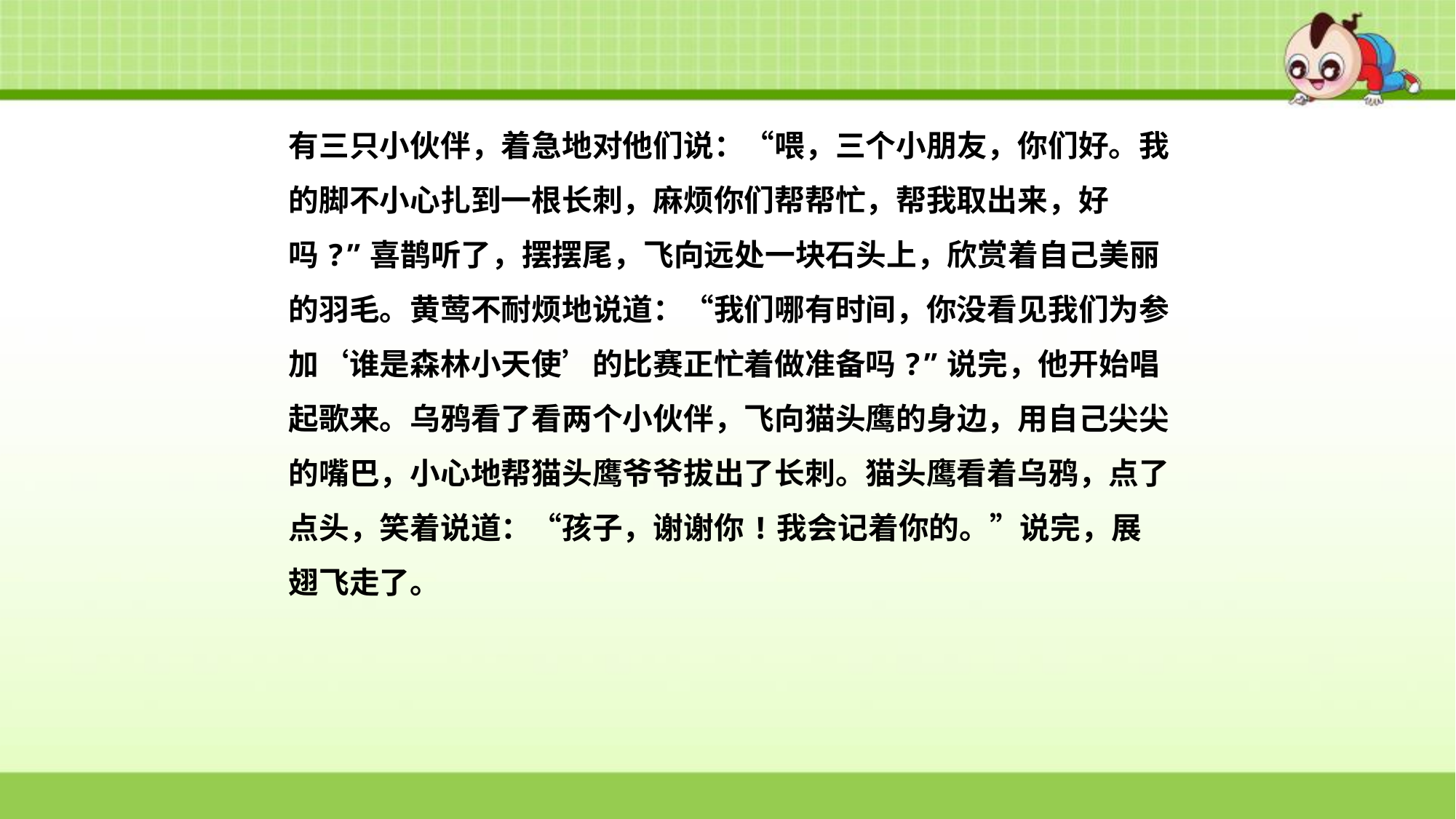

有三只小伙伴，着急地对他们说：“喂，三个小朋友，你们好。我的脚不小心扎到一根长刺，麻烦你们帮帮忙，帮我取出来，好吗?”喜鹊听了，摆摆尾，飞向远处一块石头上，欣赏着自己美丽的羽毛。黄莺不耐烦地说道：“我们哪有时间，你没看见我们为参加‘谁是森林小天使’的比赛正忙着做准备吗?”说完，他开始唱起歌来。乌鸦看了看两个小伙伴，飞向猫头鹰的身边，用自己尖尖的嘴巴，小心地帮猫头鹰爷爷拔出了长刺。猫头鹰看着乌鸦，点了点头，笑着说道：“孩子，谢谢你!我会记着你的。”说完，展翅飞走了。